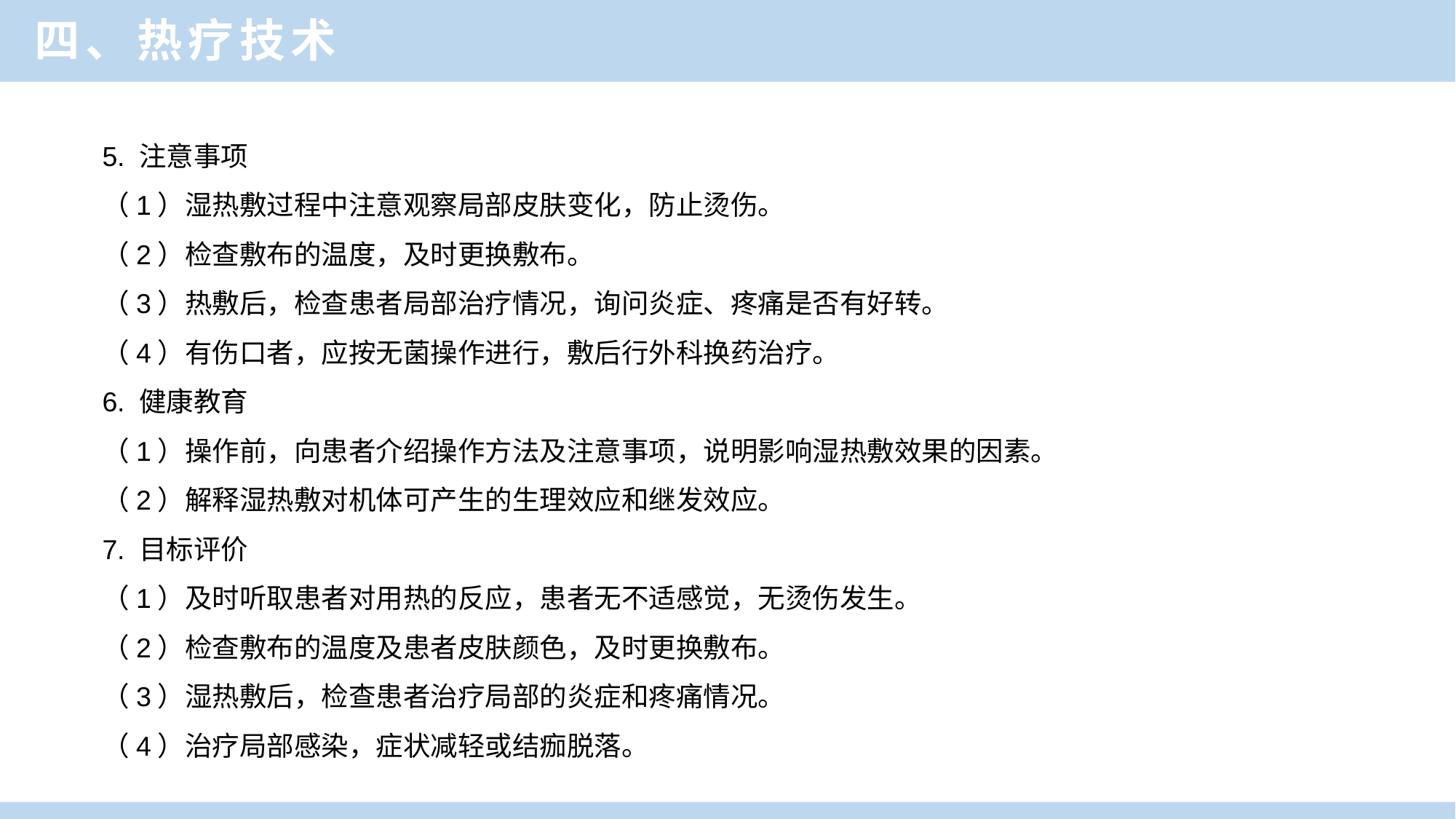

四、热疗技术
5. 注意事项
（1）湿热敷过程中注意观察局部皮肤变化，防止烫伤。
（2）检查敷布的温度，及时更换敷布。
（3）热敷后，检查患者局部治疗情况，询问炎症、疼痛是否有好转。
（4）有伤口者，应按无菌操作进行，敷后行外科换药治疗。
6. 健康教育
（1）操作前，向患者介绍操作方法及注意事项，说明影响湿热敷效果的因素。
（2）解释湿热敷对机体可产生的生理效应和继发效应。
7. 目标评价
（1）及时听取患者对用热的反应，患者无不适感觉，无烫伤发生。
（2）检查敷布的温度及患者皮肤颜色，及时更换敷布。
（3）湿热敷后，检查患者治疗局部的炎症和疼痛情况。
（4）治疗局部感染，症状减轻或结痂脱落。